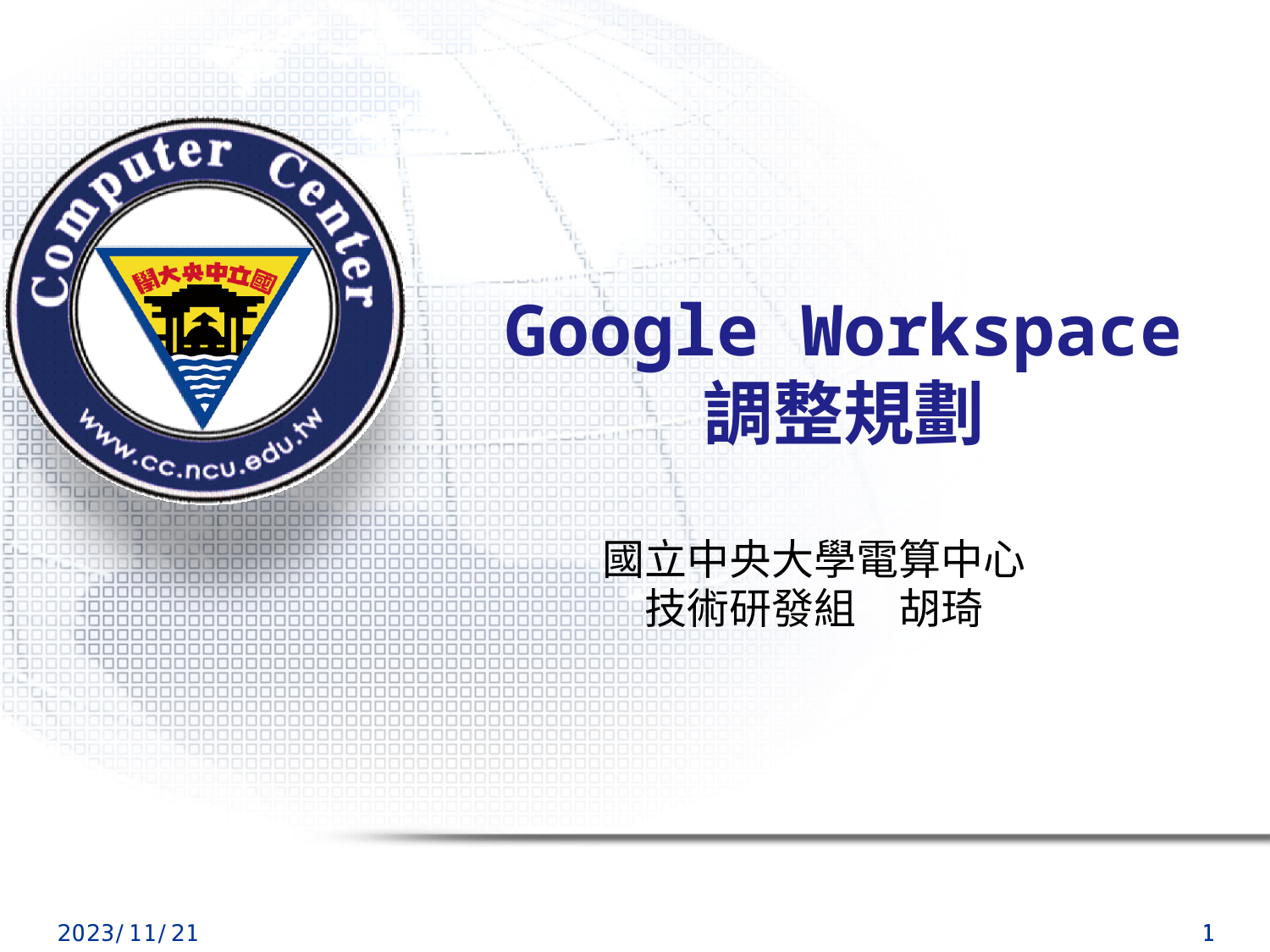

1
# Google Workspace 調整規劃
國立中央大學電算中心
技術研發組	胡琦